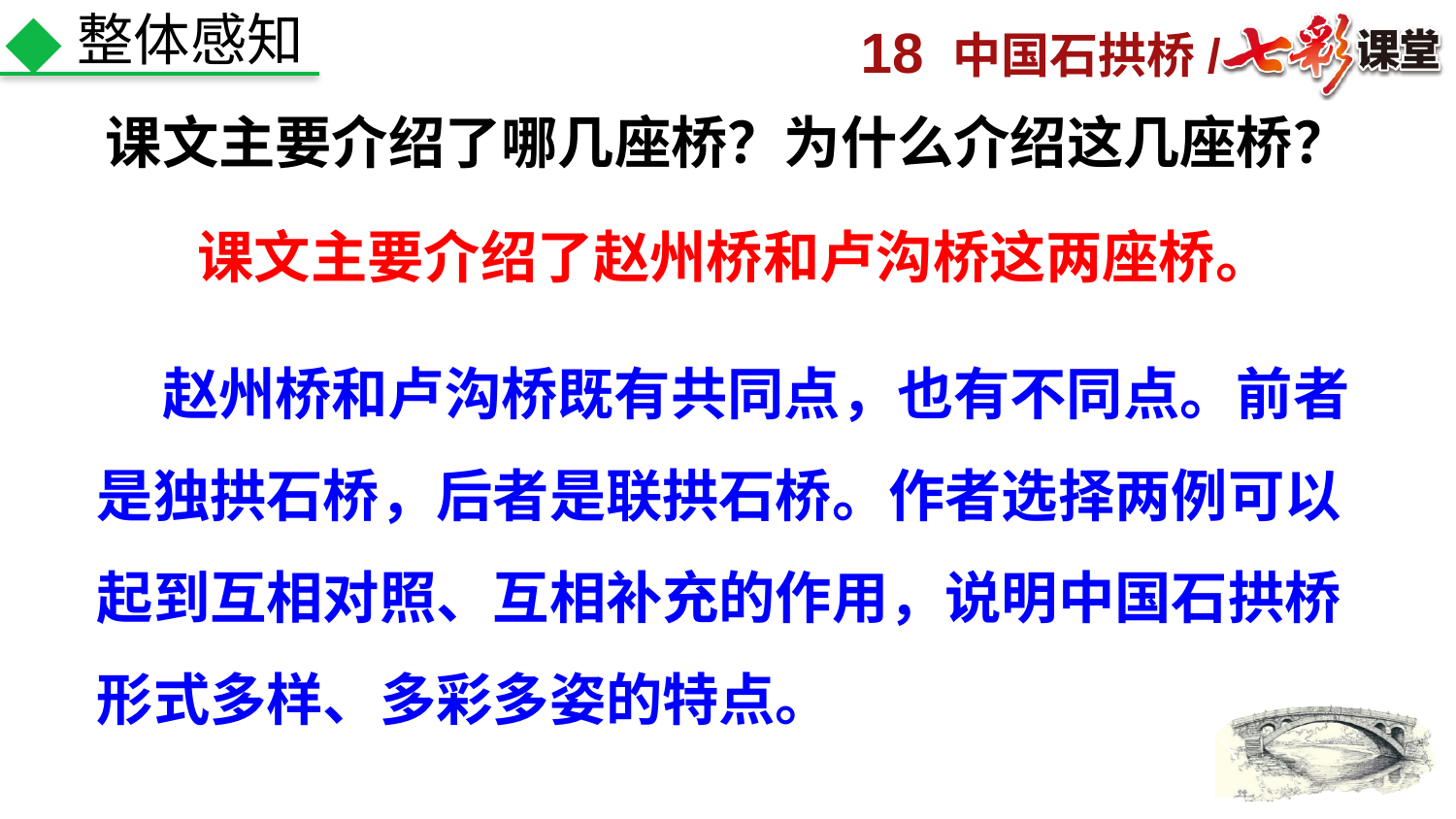

整体感知

课文主要介绍了哪几座桥？为什么介绍这几座桥？
课文主要介绍了赵州桥和卢沟桥这两座桥。
    赵州桥和卢沟桥既有共同点，也有不同点。前者是独拱石桥，后者是联拱石桥。作者选择两例可以起到互相对照、互相补充的作用，说明中国石拱桥形式多样、多彩多姿的特点。